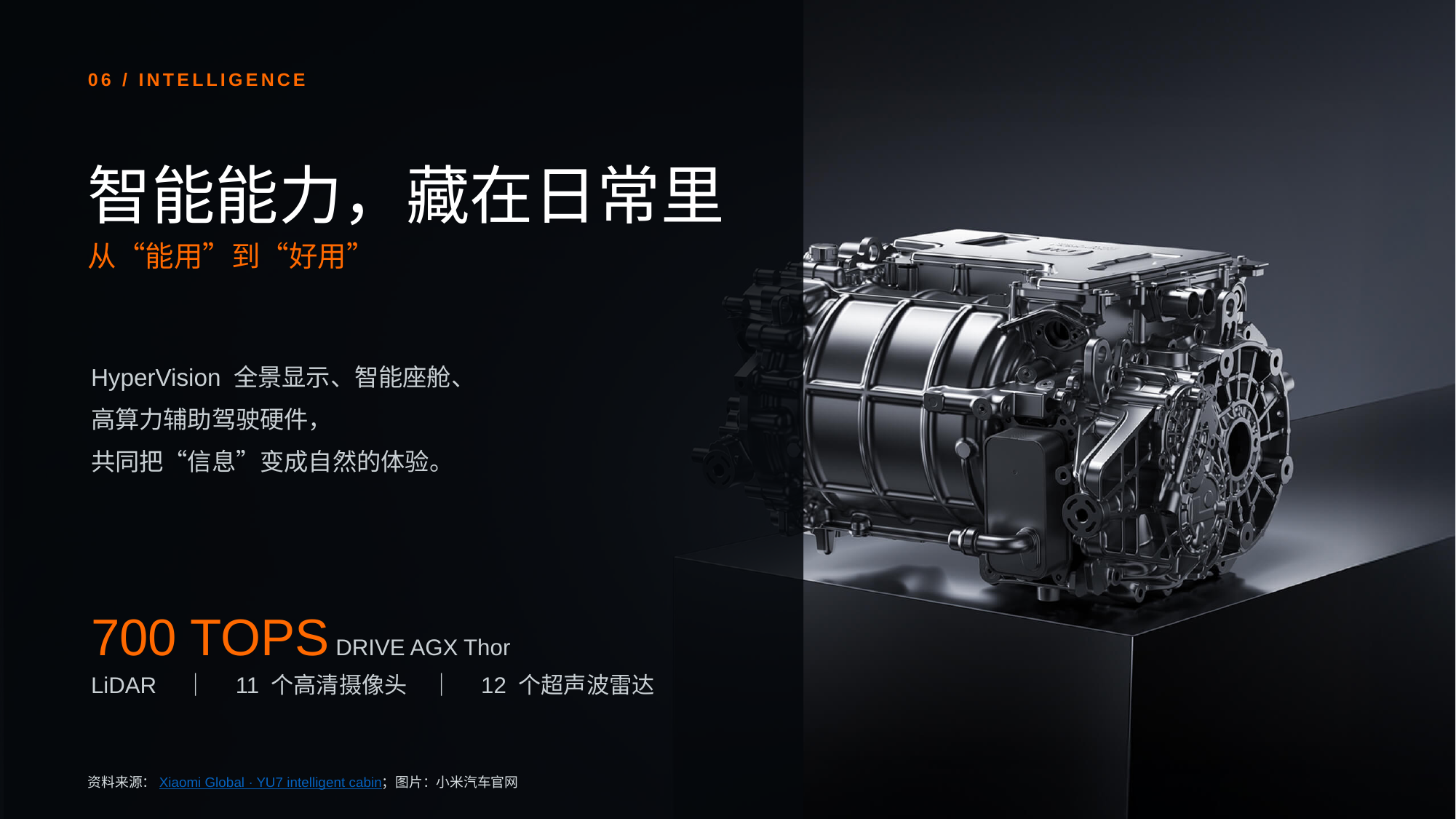

06 / INTELLIGENCE
智能能力，藏在日常里
从“能用”到“好用”
HyperVision 全景显示、智能座舱、
高算力辅助驾驶硬件，
共同把“信息”变成自然的体验。
700 TOPS DRIVE AGX Thor
LiDAR　｜　11 个高清摄像头　｜　12 个超声波雷达
资料来源：Xiaomi Global · YU7 intelligent cabin；图片：小米汽车官网